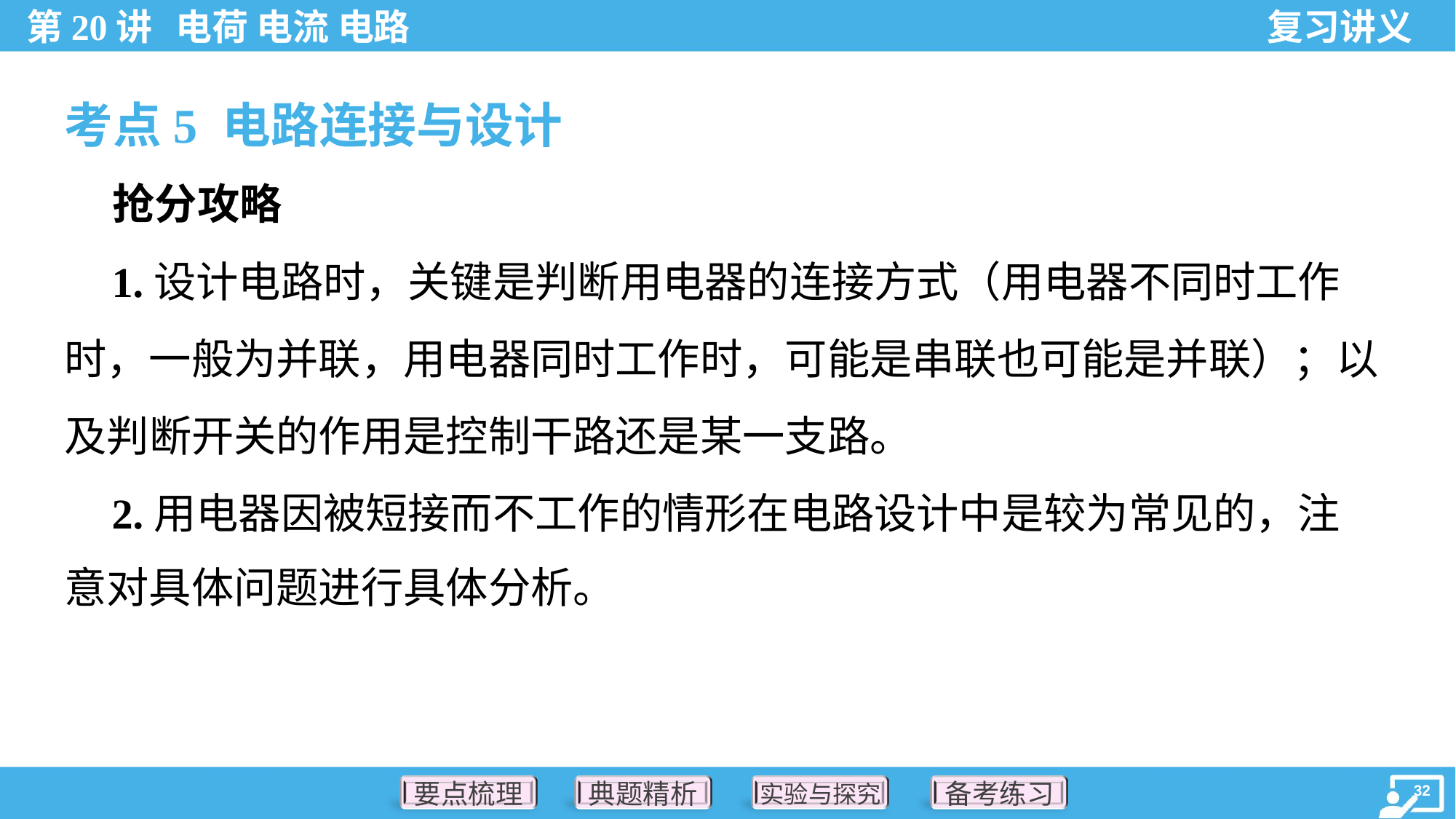

考点5 电路连接与设计
    抢分攻略
    1.设计电路时，关键是判断用电器的连接方式（用电器不同时工作
时，一般为并联，用电器同时工作时，可能是串联也可能是并联）；以
及判断开关的作用是控制干路还是某一支路。
    2.用电器因被短接而不工作的情形在电路设计中是较为常见的，注
意对具体问题进行具体分析。